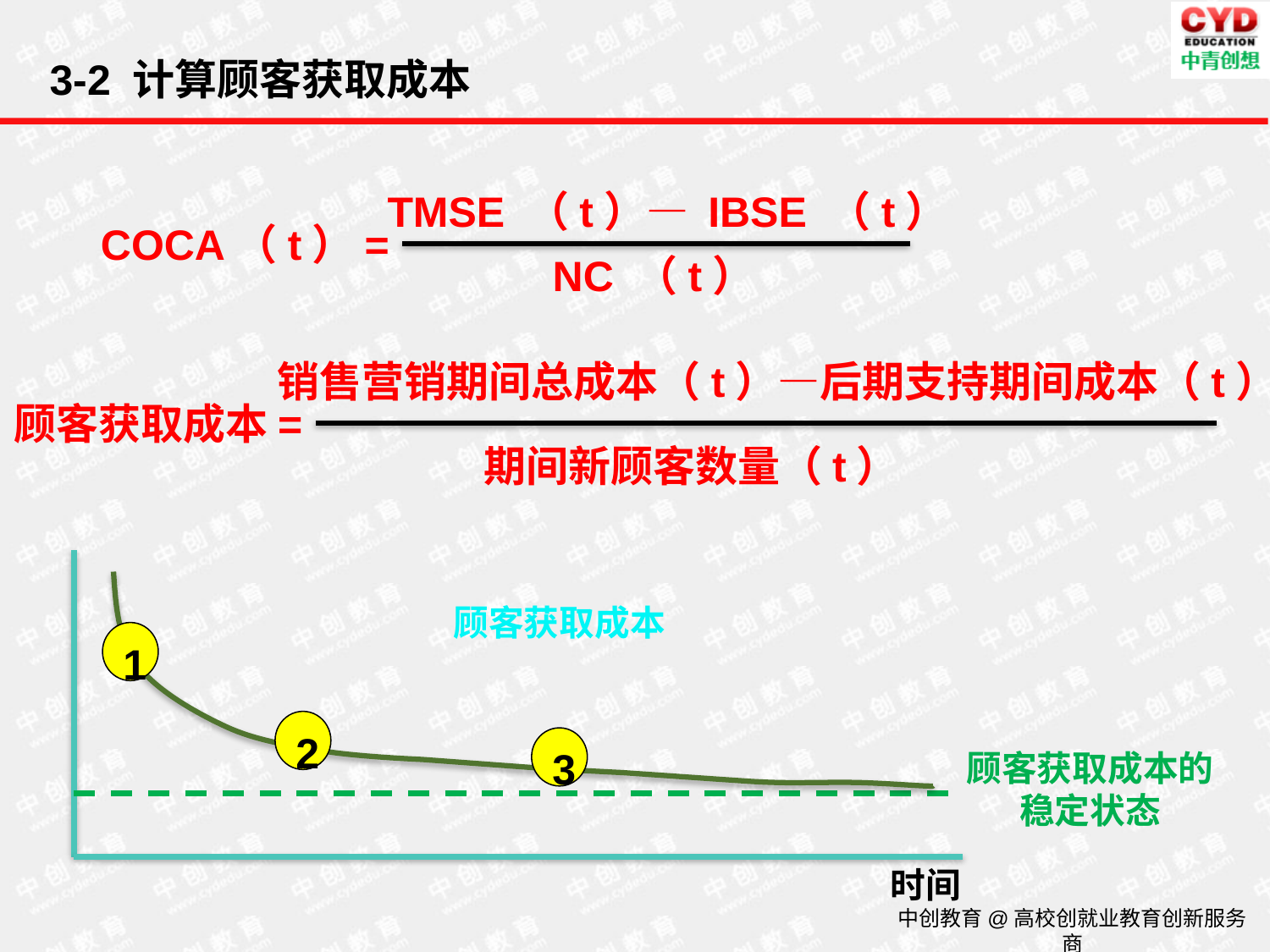

3-2 计算顾客获取成本

TMSE （t）— IBSE （t）
COCA（t）=
NC （t）
销售营销期间总成本（t）—后期支持期间成本（t）
顾客获取成本=
期间新顾客数量（t）

顾客获取成本
1
2
3
顾客获取成本的
稳定状态
时间